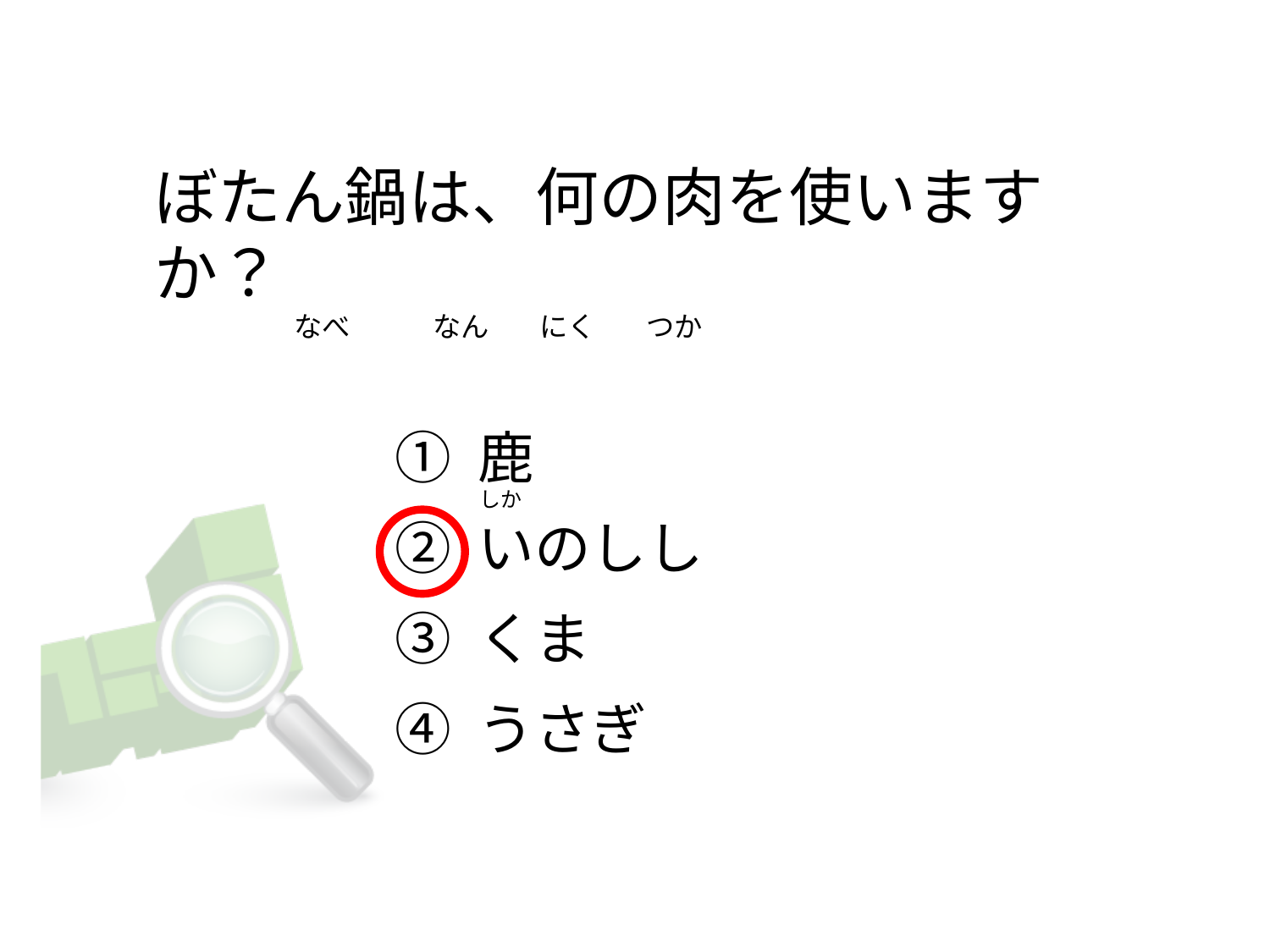

# ぼたん鍋は、何の肉を使いますか？                       なべ             なん        にく        つか
① 鹿
② いのしし
③ くま
④ うさぎ
しか